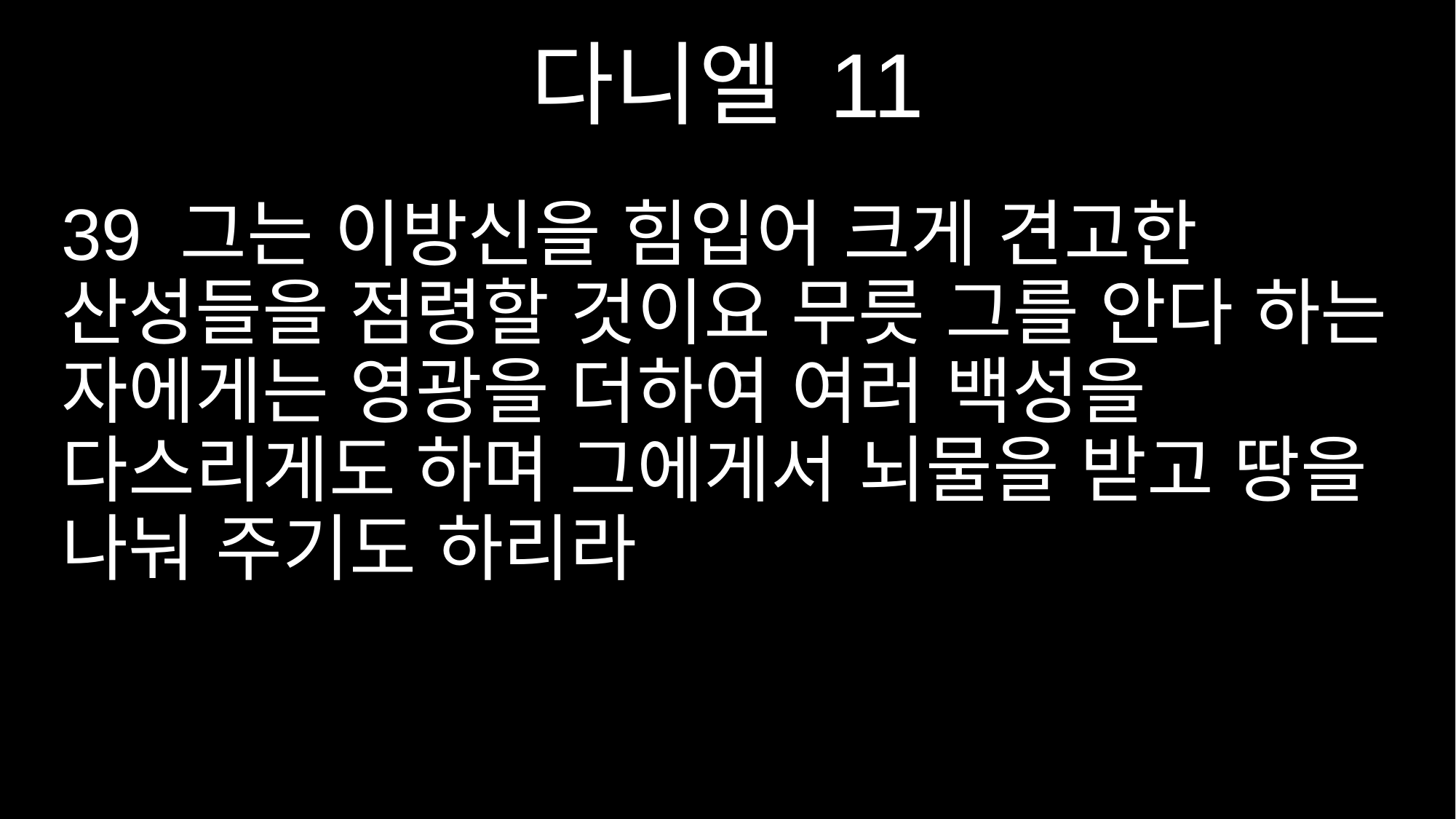

다니엘 11
39 그는 이방신을 힘입어 크게 견고한 산성들을 점령할 것이요 무릇 그를 안다 하는 자에게는 영광을 더하여 여러 백성을 다스리게도 하며 그에게서 뇌물을 받고 땅을 나눠 주기도 하리라